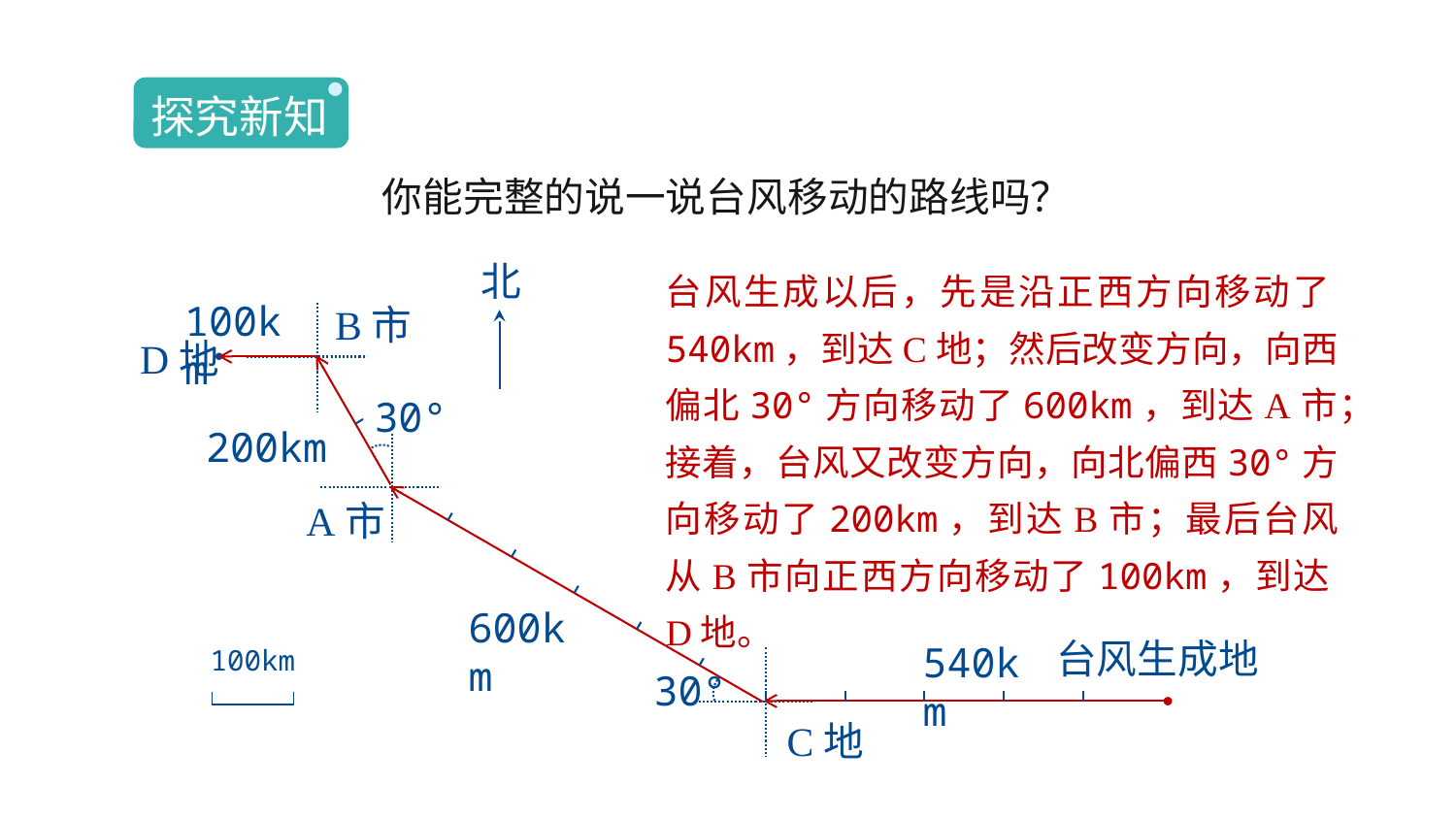

探究新知
你能完整的说一说台风移动的路线吗？
北
台风生成以后，先是沿正西方向移动了540km，到达C地；然后改变方向，向西偏北30°方向移动了600km，到达A市；接着，台风又改变方向，向北偏西30°方向移动了200km，到达B市；最后台风从B市向正西方向移动了100km，到达D地。
100km
B市

30°
200km

A市
600km
台风生成地
540km
30°

D地
100km
C地